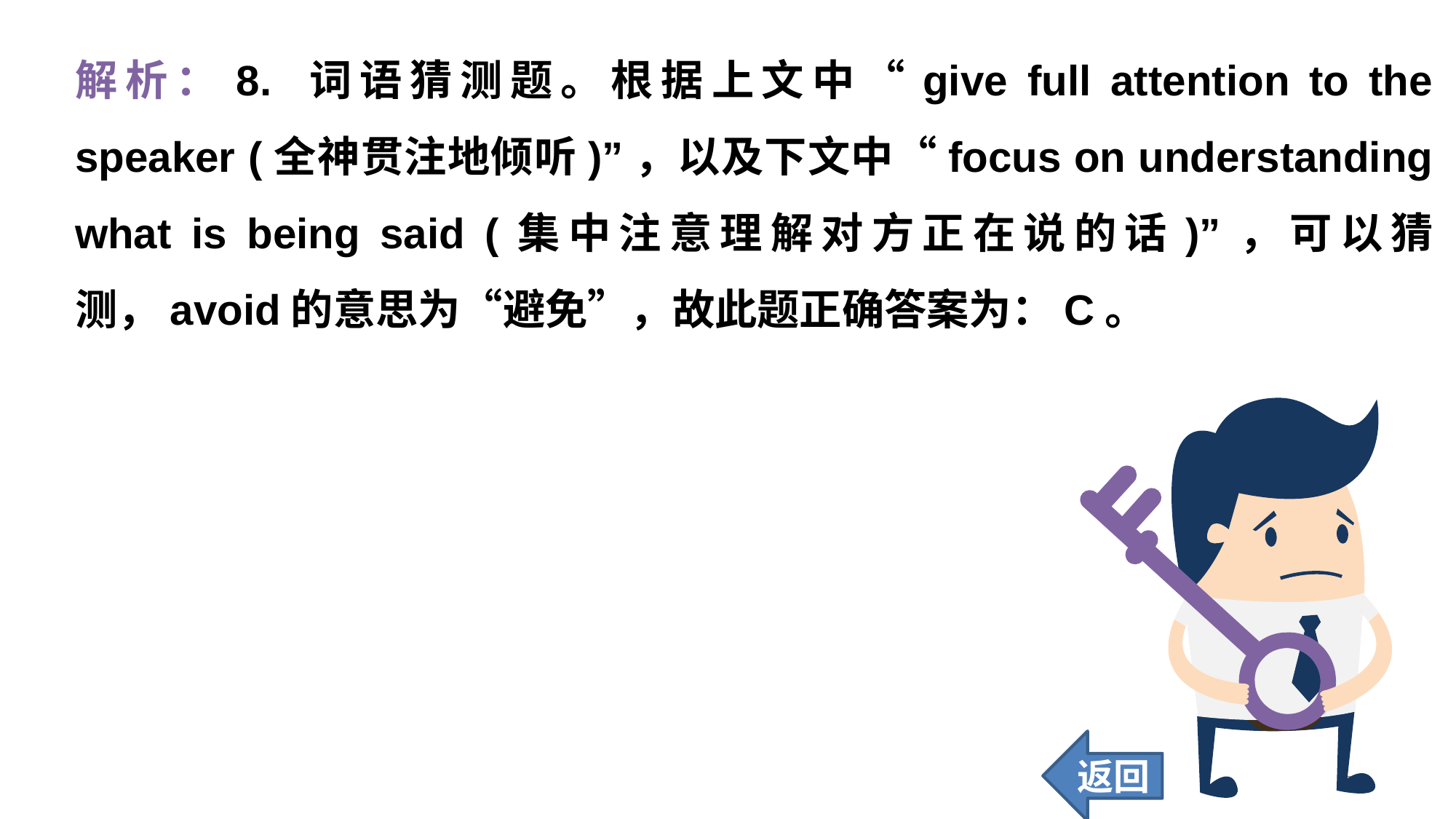

解析：8. 词语猜测题。根据上文中“give full attention to the speaker (全神贯注地倾听)”，以及下文中“focus on understanding what is being said (集中注意理解对方正在说的话)”，可以猜测，avoid的意思为“避免”，故此题正确答案为：C。

返回
200